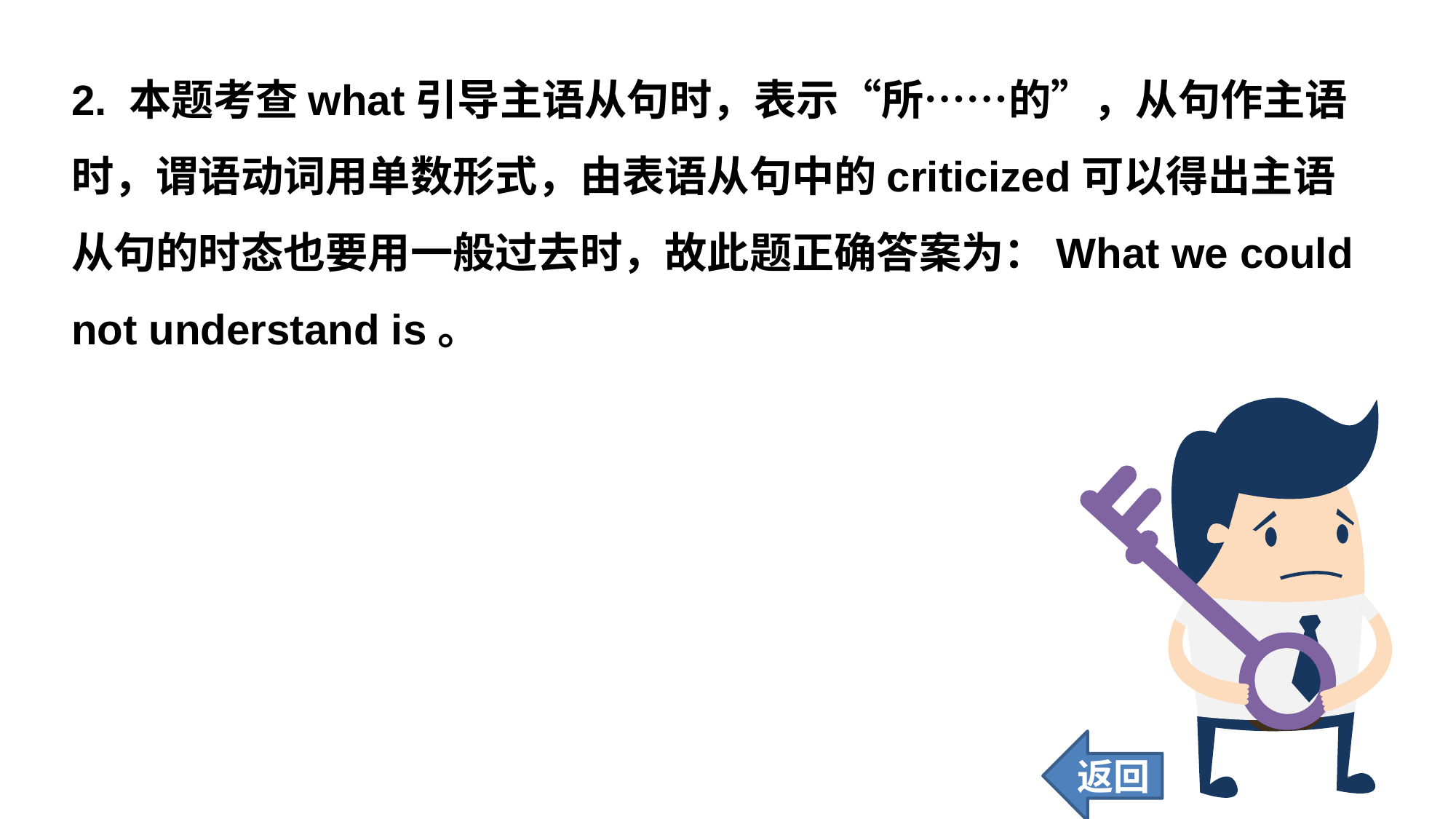

2. 本题考查what引导主语从句时，表示“所……的”，从句作主语时，谓语动词用单数形式，由表语从句中的criticized可以得出主语从句的时态也要用一般过去时，故此题正确答案为：What we could not understand is。

返回
118